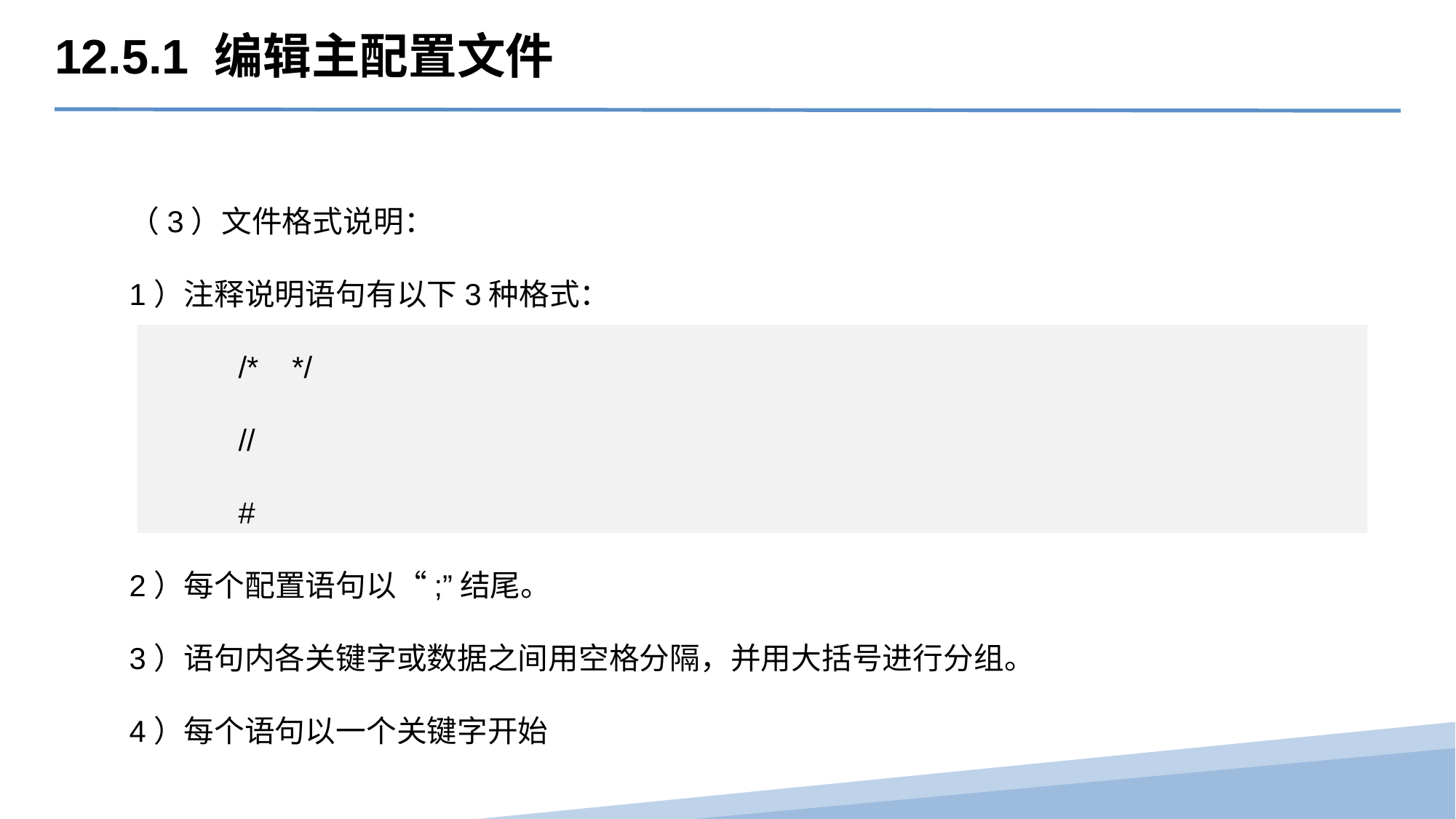

12.5.1 编辑主配置文件
（3）文件格式说明：
1）注释说明语句有以下3种格式：
/*    */
//
#
2）每个配置语句以“;”结尾。
3）语句内各关键字或数据之间用空格分隔，并用大括号进行分组。
4）每个语句以一个关键字开始